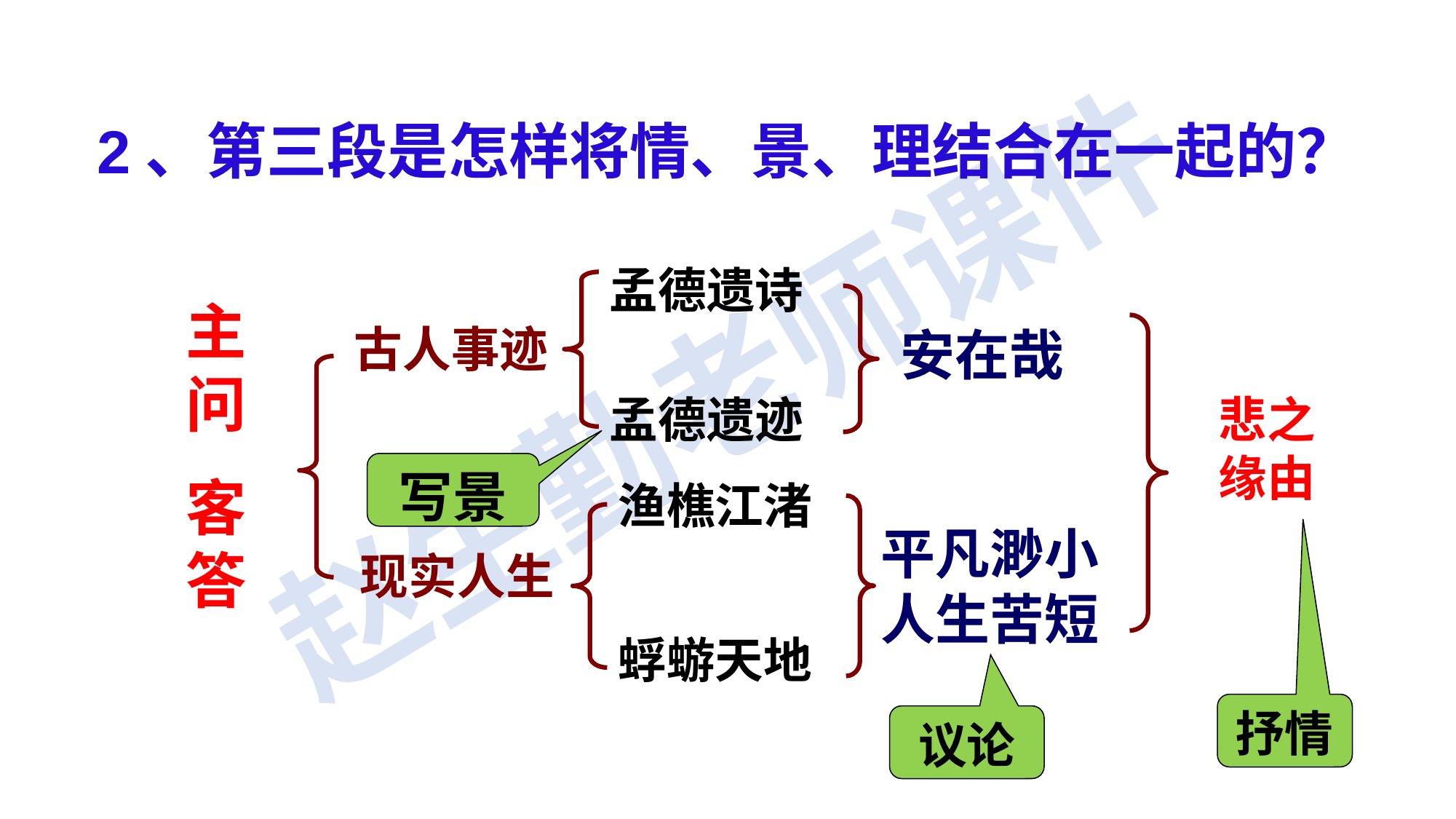

2、第三段是怎样将情、景、理结合在一起的？
孟德遗诗

主问
客答
古人事迹
安在哉

悲之缘由
孟德遗迹
写景
渔樵江渚

平凡渺小人生苦短
现实人生
蜉蝣天地
抒情
议论